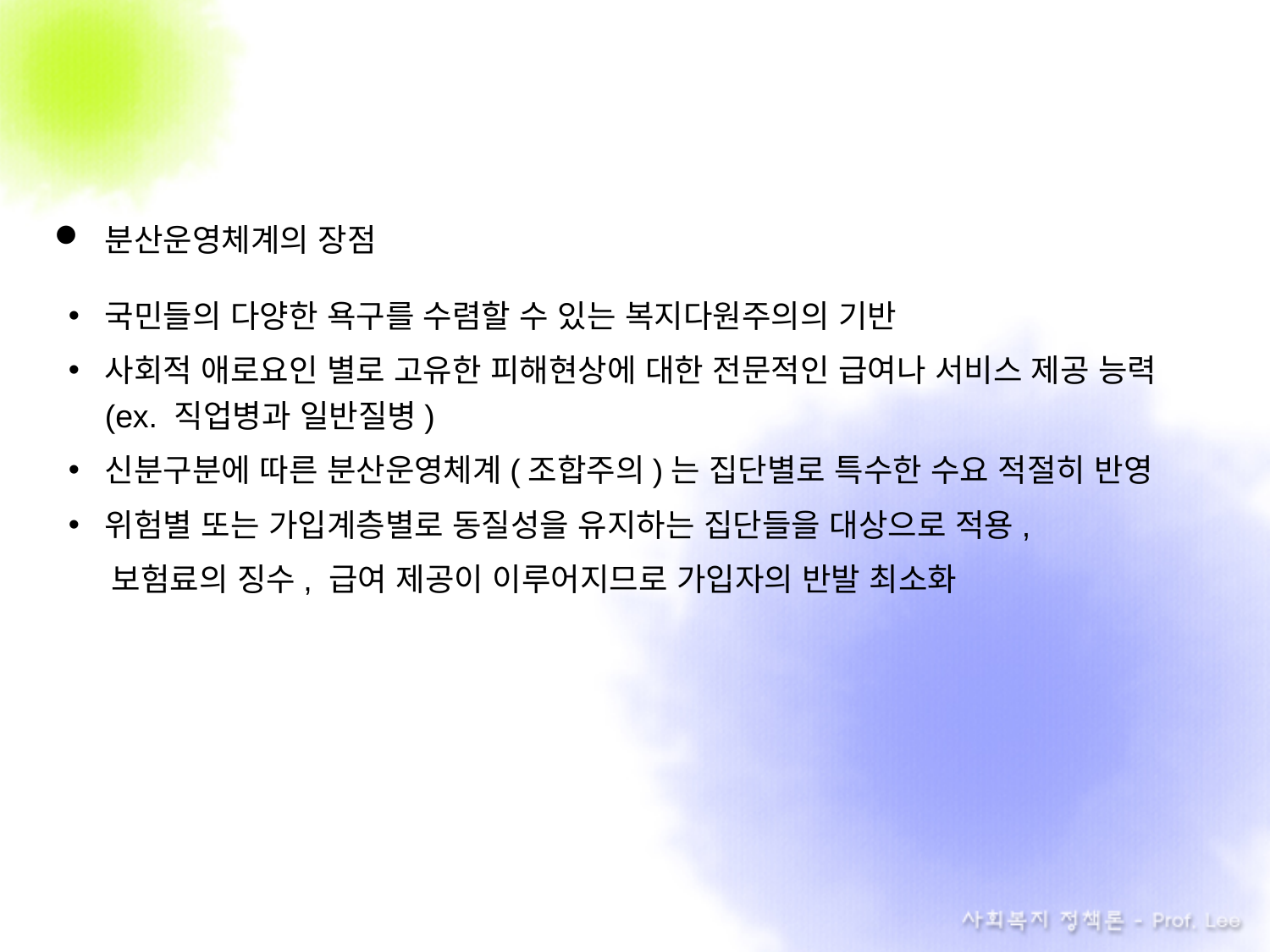

분산운영체계의 장점

국민들의 다양한 욕구를 수렴할 수 있는 복지다원주의의 기반
사회적 애로요인 별로 고유한 피해현상에 대한 전문적인 급여나 서비스 제공 능력 (ex. 직업병과 일반질병)
신분구분에 따른 분산운영체계(조합주의)는 집단별로 특수한 수요 적절히 반영
위험별 또는 가입계층별로 동질성을 유지하는 집단들을 대상으로 적용,
  . 보험료의 징수, 급여 제공이 이루어지므로 가입자의 반발 최소화